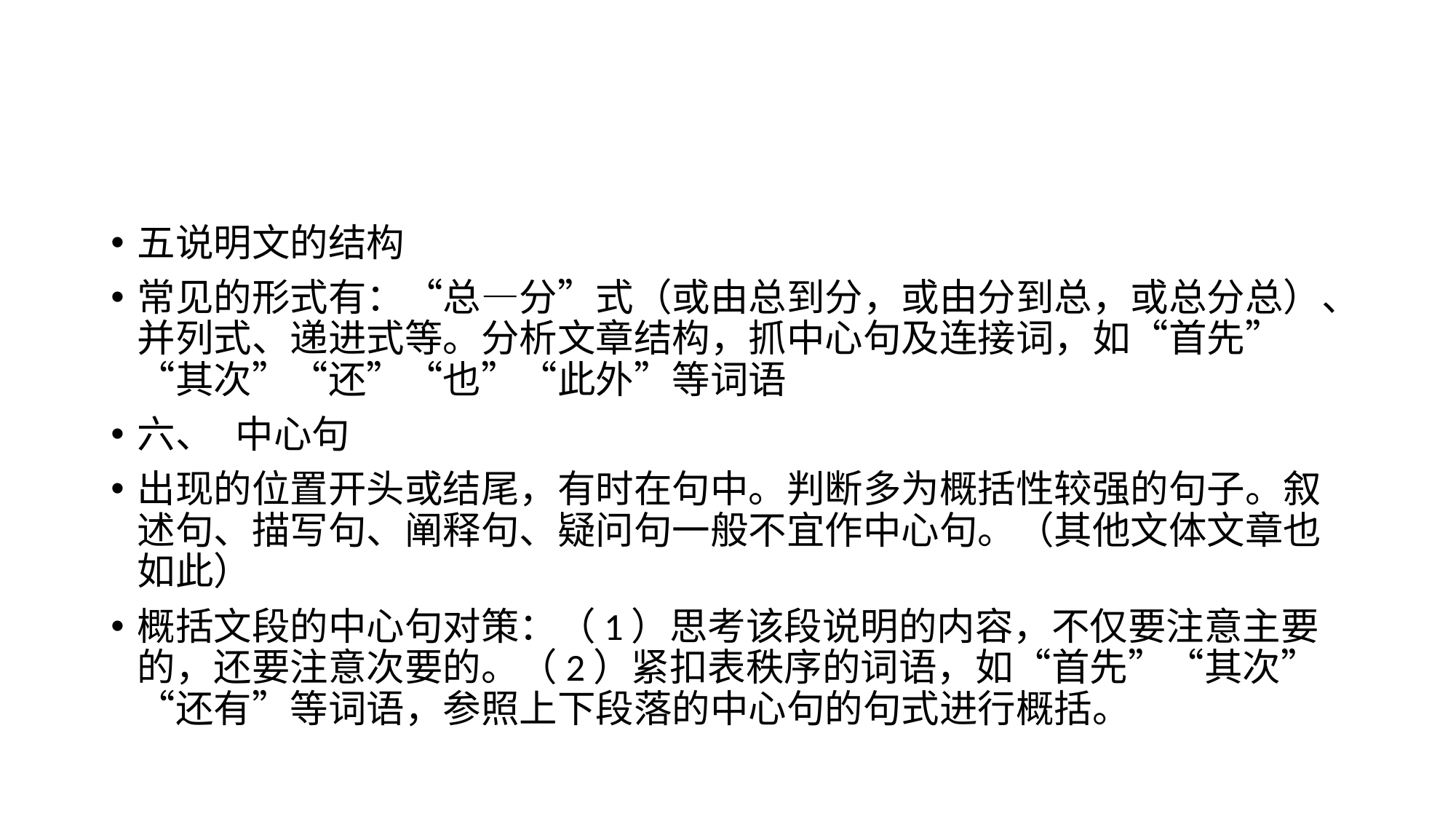

#
五说明文的结构
常见的形式有：“总—分”式（或由总到分，或由分到总，或总分总）、并列式、递进式等。分析文章结构，抓中心句及连接词，如“首先”“其次”“还”“也”“此外”等词语
六、	中心句
出现的位置开头或结尾，有时在句中。判断多为概括性较强的句子。叙述句、描写句、阐释句、疑问句一般不宜作中心句。（其他文体文章也如此）
概括文段的中心句对策：（1）思考该段说明的内容，不仅要注意主要的，还要注意次要的。（2）紧扣表秩序的词语，如“首先”“其次”“还有”等词语，参照上下段落的中心句的句式进行概括。